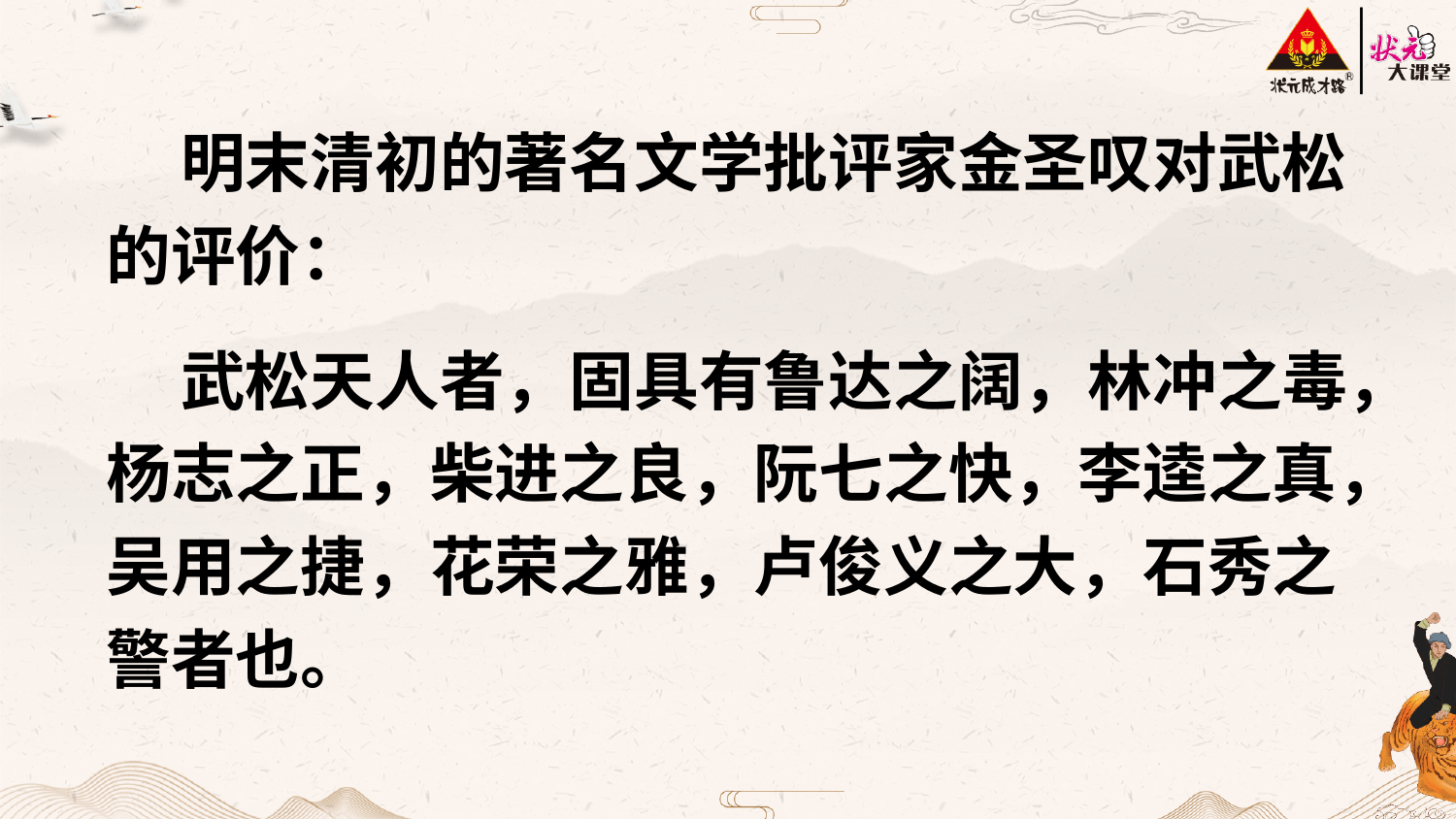

明末清初的著名文学批评家金圣叹对武松的评价：
    武松天人者，固具有鲁达之阔，林冲之毒，杨志之正，柴进之良，阮七之快，李逵之真，吴用之捷，花荣之雅，卢俊义之大，石秀之警者也。